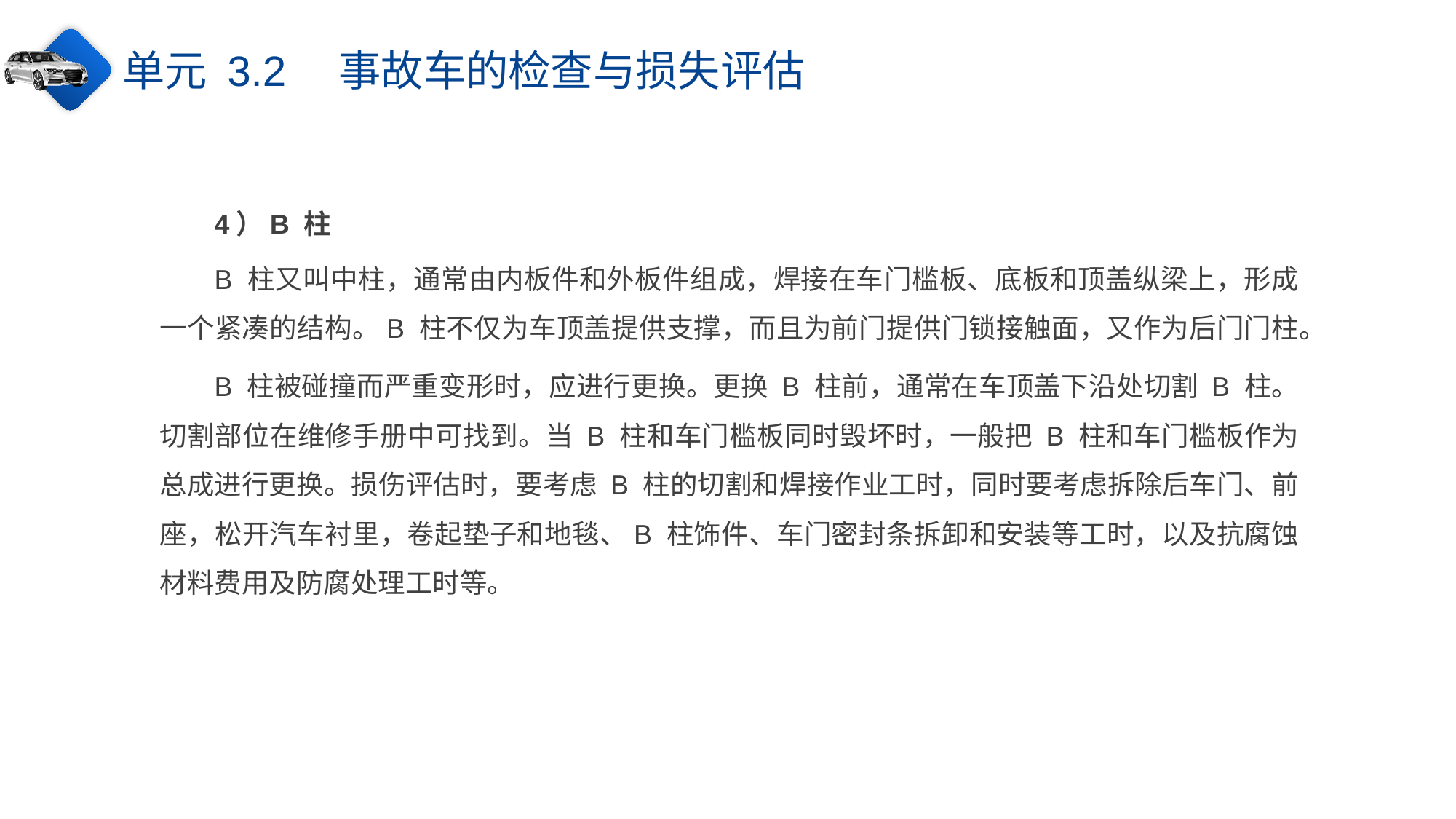

单元 3.2　事故车的检查与损失评估
4）B 柱
B 柱又叫中柱，通常由内板件和外板件组成，焊接在车门槛板、底板和顶盖纵梁上，形成一个紧凑的结构。B 柱不仅为车顶盖提供支撑，而且为前门提供门锁接触面，又作为后门门柱。
B 柱被碰撞而严重变形时，应进行更换。更换 B 柱前，通常在车顶盖下沿处切割 B 柱。切割部位在维修手册中可找到。当 B 柱和车门槛板同时毁坏时，一般把 B 柱和车门槛板作为总成进行更换。损伤评估时，要考虑 B 柱的切割和焊接作业工时，同时要考虑拆除后车门、前座，松开汽车衬里，卷起垫子和地毯、B 柱饰件、车门密封条拆卸和安装等工时，以及抗腐蚀材料费用及防腐处理工时等。